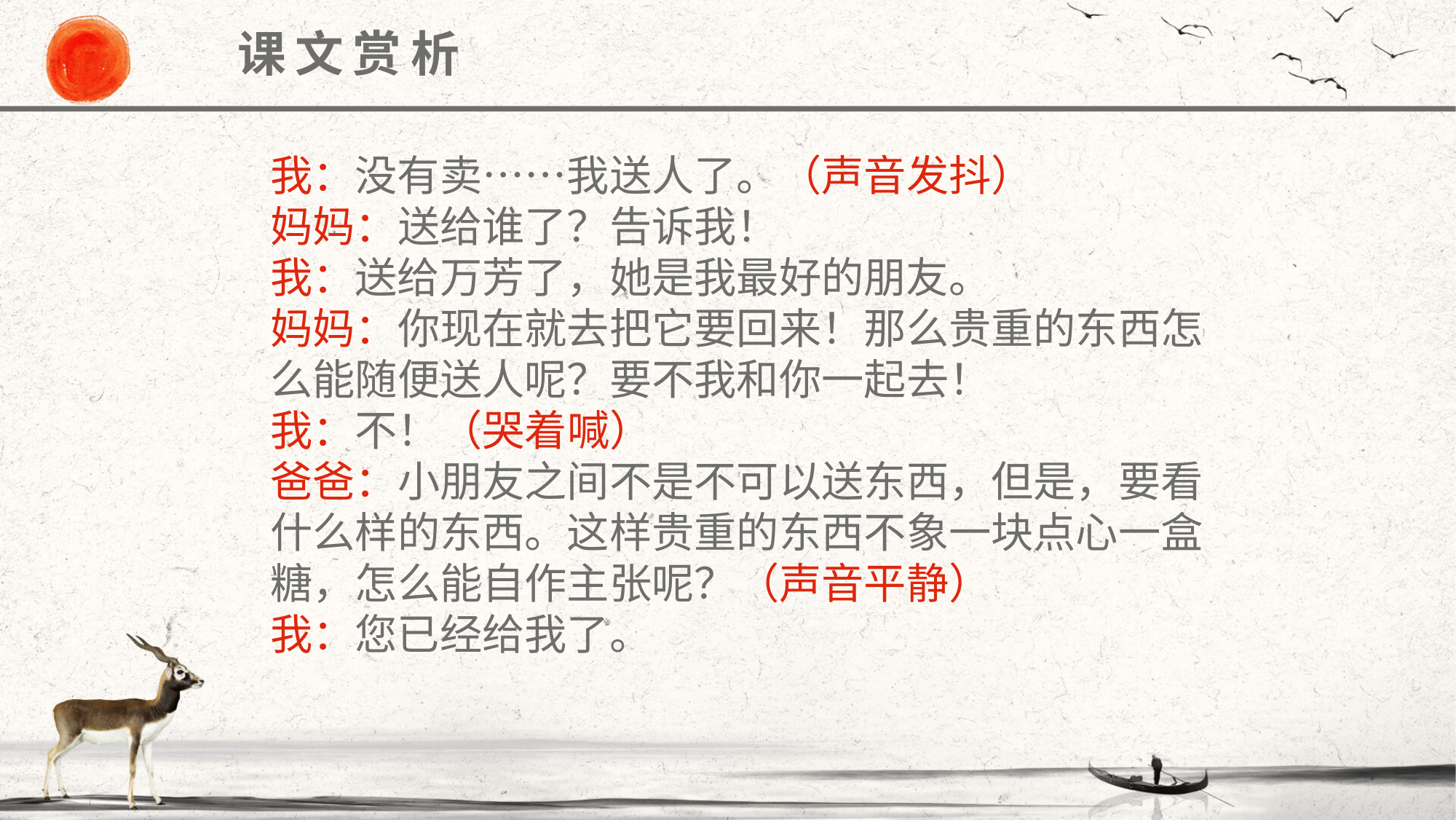

课文赏析

我：没有卖……我送人了。（声音发抖）
妈妈：送给谁了？告诉我！
我：送给万芳了，她是我最好的朋友。
妈妈：你现在就去把它要回来！那么贵重的东西怎么能随便送人呢？要不我和你一起去！
我：不！（哭着喊）
爸爸：小朋友之间不是不可以送东西，但是，要看什么样的东西。这样贵重的东西不象一块点心一盒糖，怎么能自作主张呢？（声音平静）
我：您已经给我了。